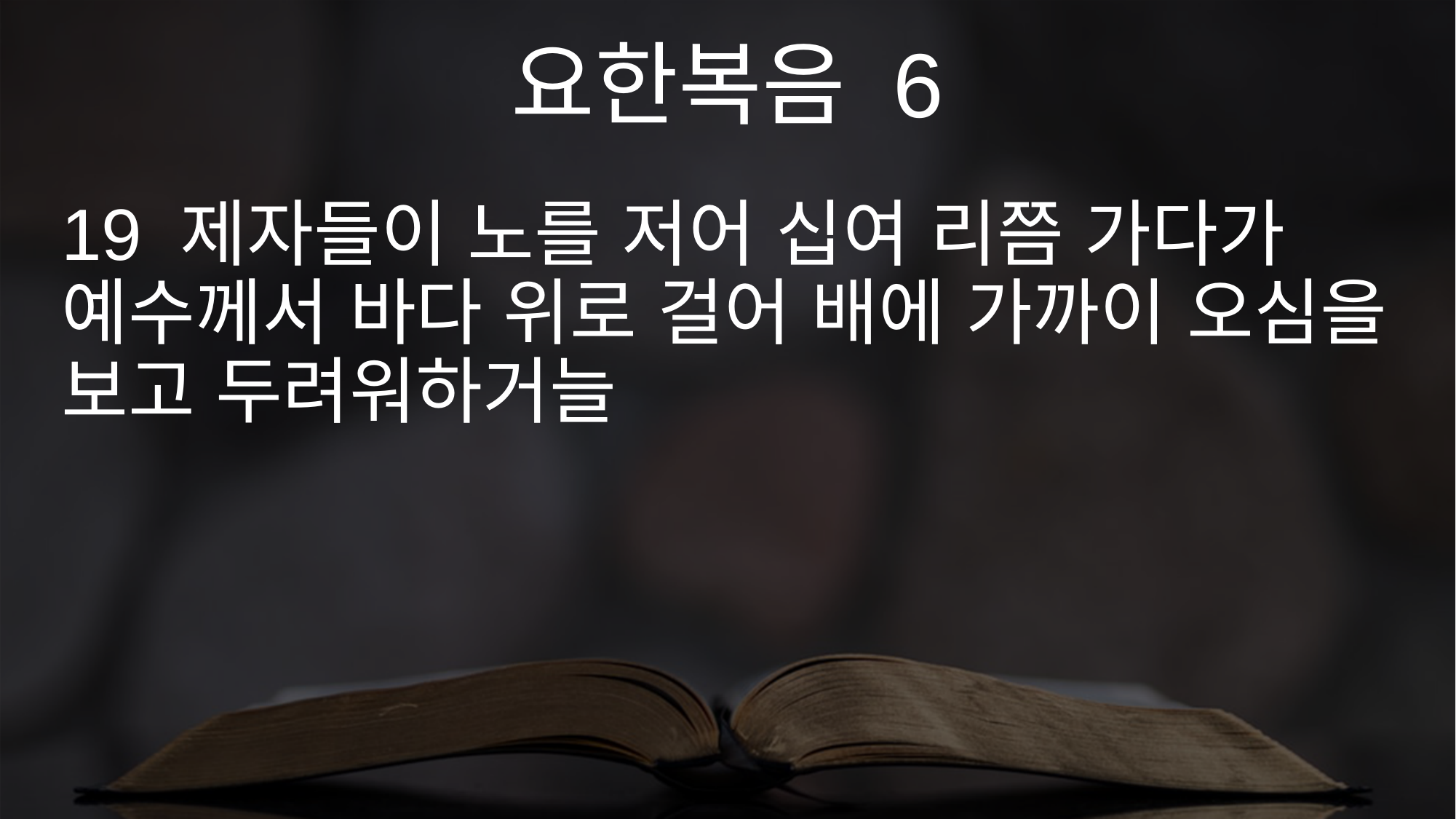

요한복음 6
19 제자들이 노를 저어 십여 리쯤 가다가 예수께서 바다 위로 걸어 배에 가까이 오심을 보고 두려워하거늘